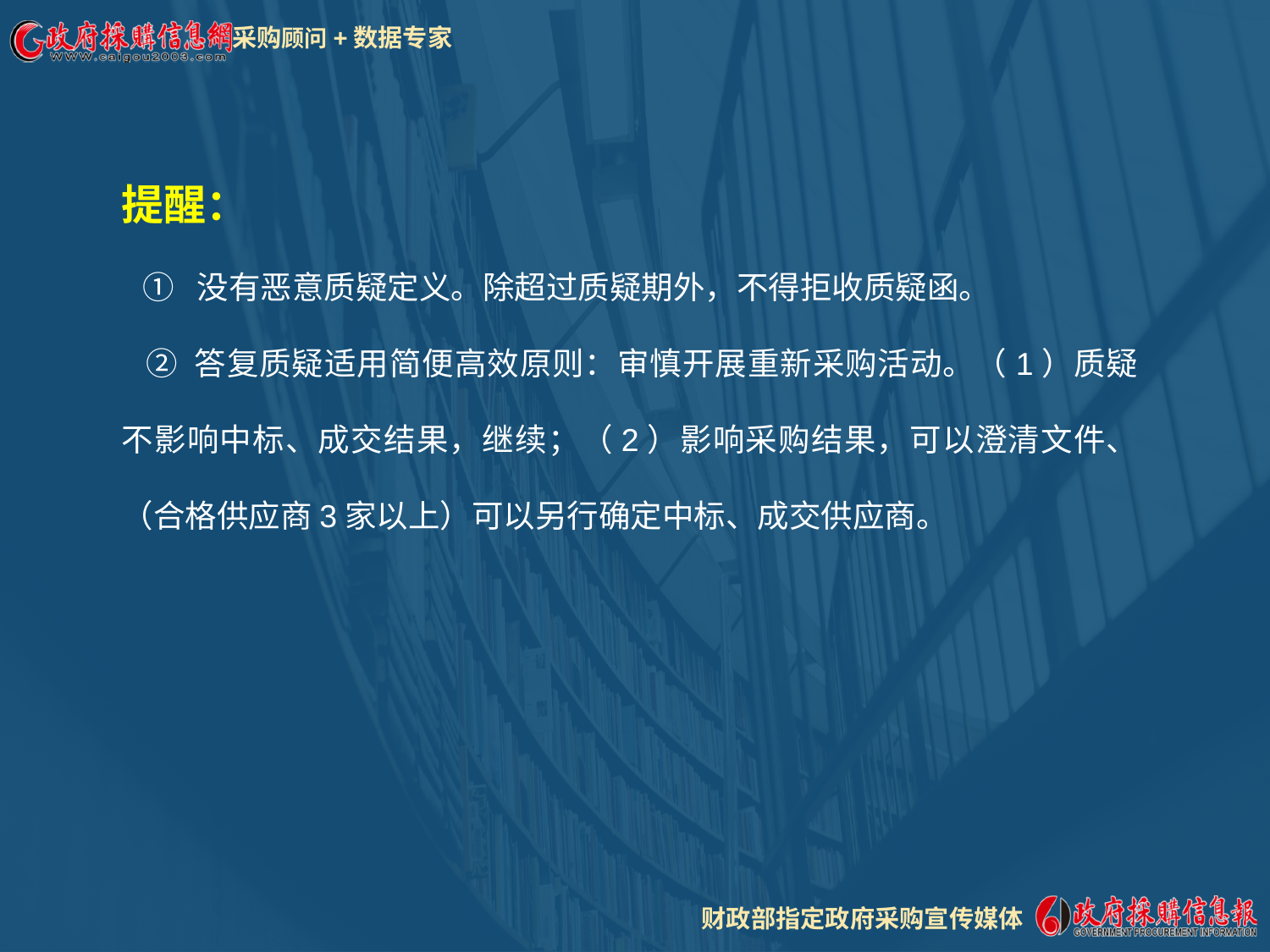

提醒：
   ①  没有恶意质疑定义。除超过质疑期外，不得拒收质疑函。
   ② 答复质疑适用简便高效原则：审慎开展重新采购活动。（1）质疑不影响中标、成交结果，继续；（2）影响采购结果，可以澄清文件、（合格供应商3家以上）可以另行确定中标、成交供应商。